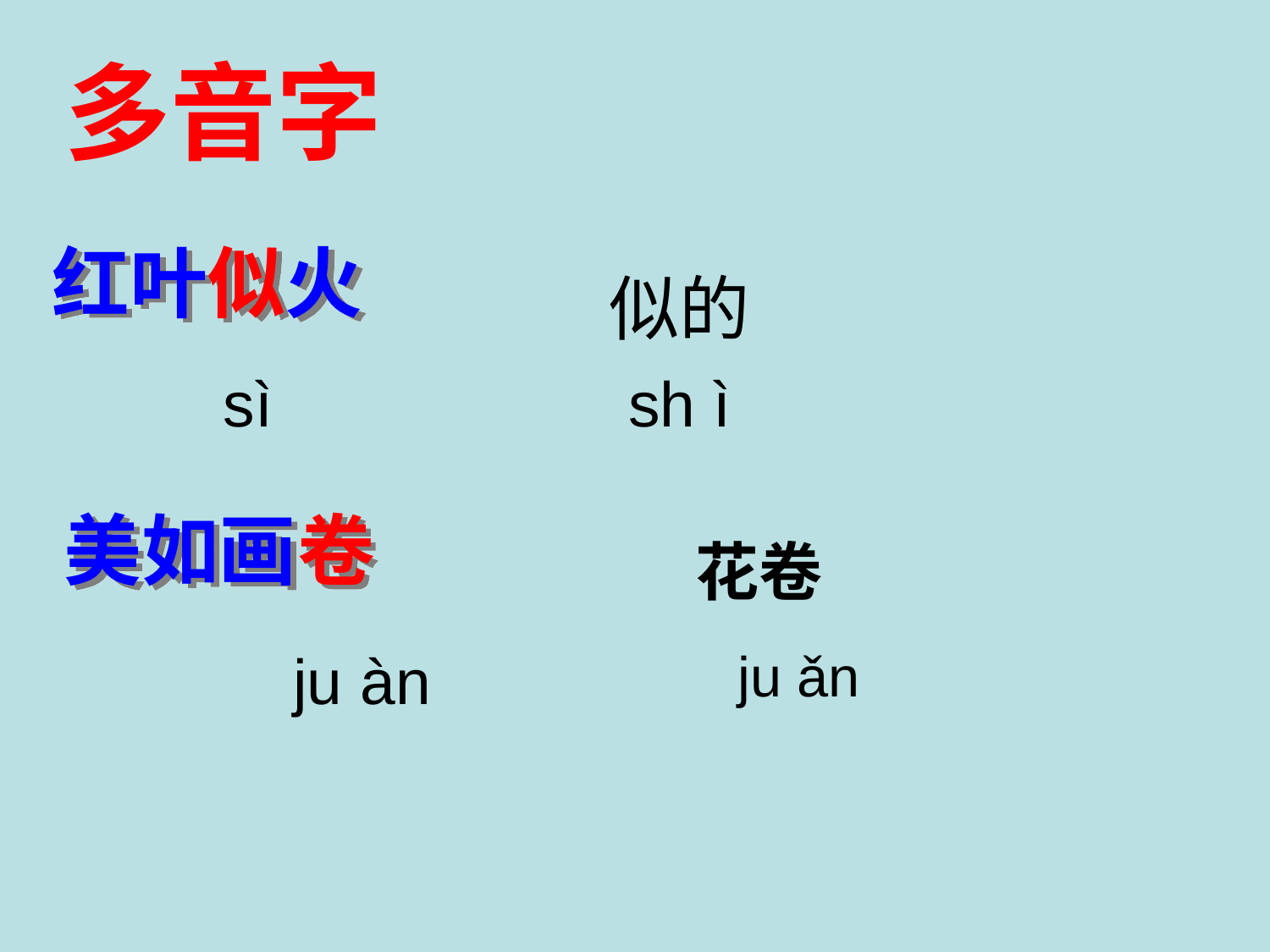

多音字

红叶似火
似的
sì
sh ì
美如画卷
花卷
ju àn
ju ǎn